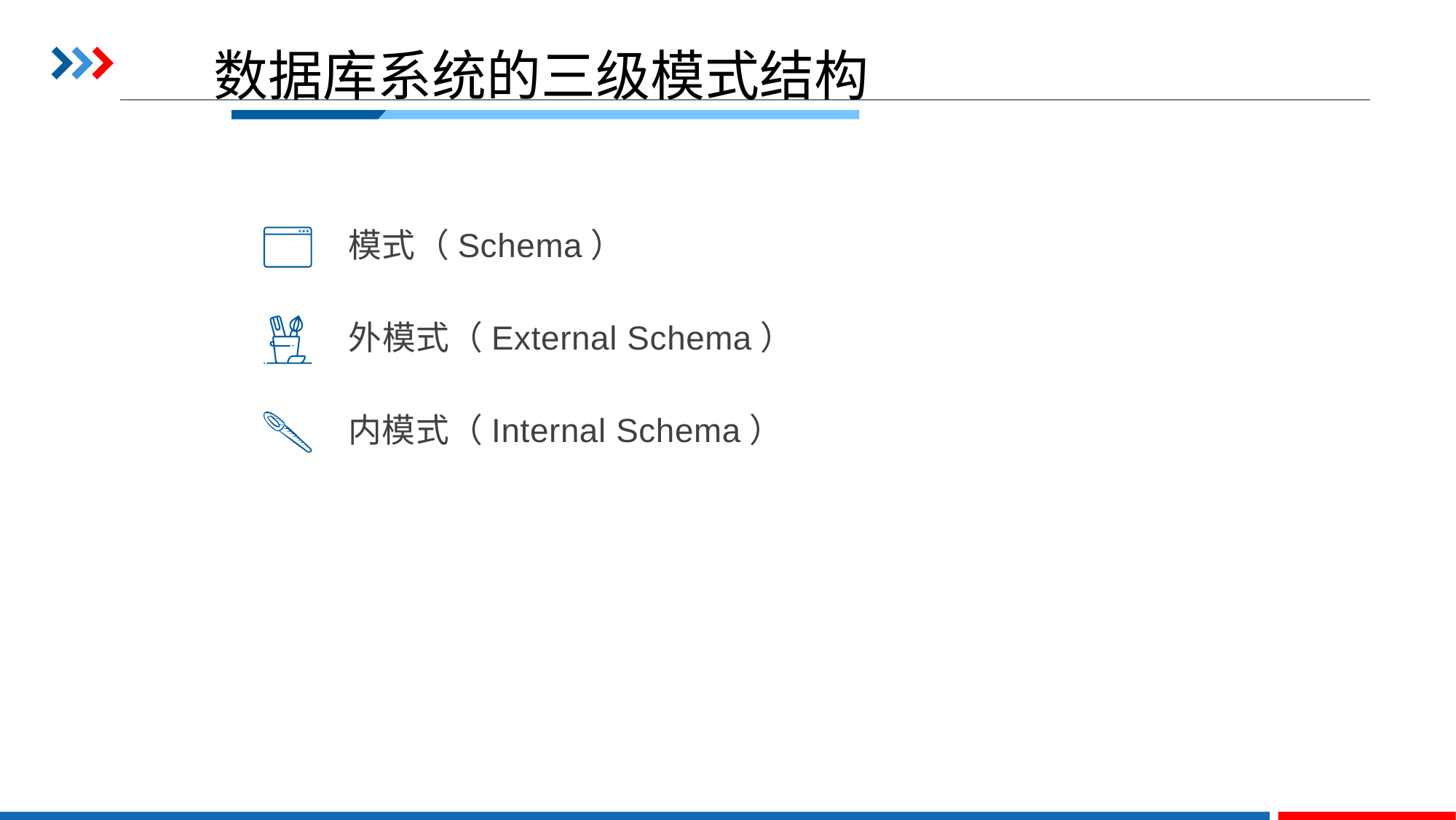

# 数据库系统的三级模式结构

模式（Schema）
外模式（External Schema）
内模式（Internal Schema）